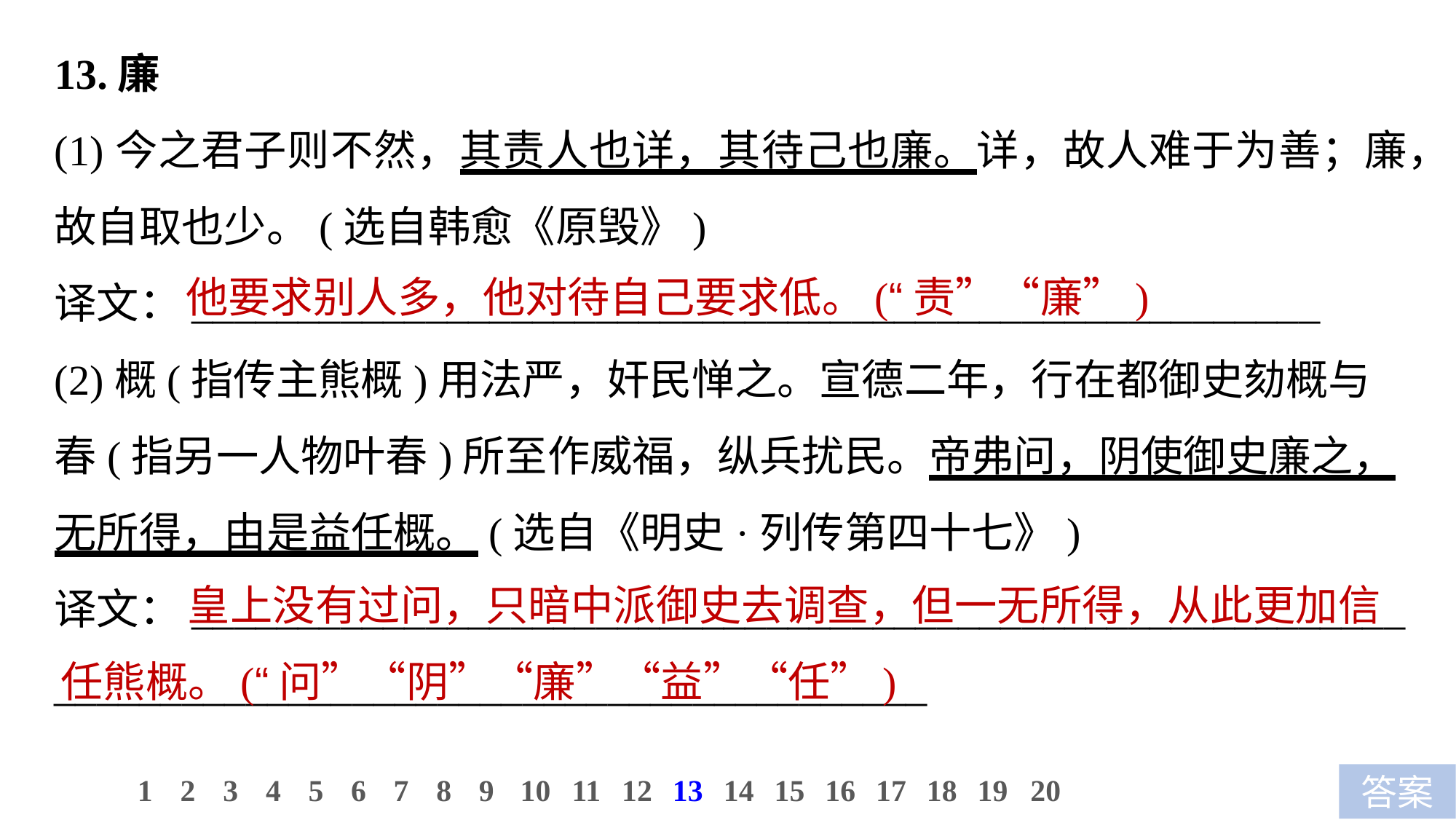

13.廉
(1)今之君子则不然，其责人也详，其待己也廉。详，故人难于为善；廉，故自取也少。(选自韩愈《原毁》)
译文：_____________________________________________________
(2)概(指传主熊概)用法严，奸民惮之。宣德二年，行在都御史劾概与春(指另一人物叶春)所至作威福，纵兵扰民。帝弗问，阴使御史廉之，无所得，由是益任概。(选自《明史·列传第四十七》)
译文：_________________________________________________________
_________________________________________
他要求别人多，他对待自己要求低。(“责”“廉”)
            皇上没有过问，只暗中派御史去调查，但一无所得，从此更加信任熊概。(“问”“阴”“廉”“益”“任”)
10
1
2
3
4
5
6
7
8
9
11
12
13
14
15
16
17
18
19
20
答案